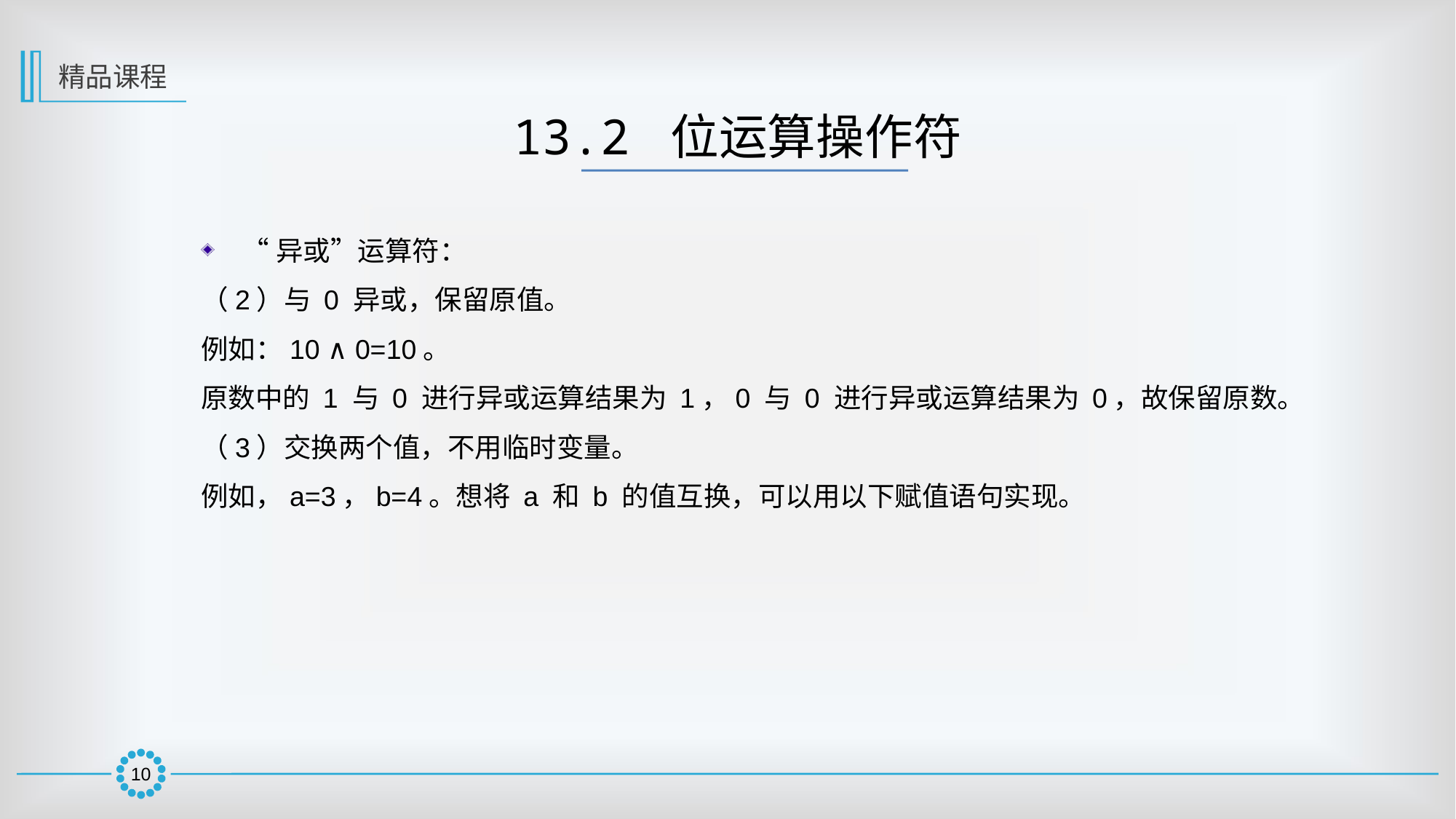

精品课程
13.2 位运算操作符

“异或”运算符：
（2）与 0 异或，保留原值。
例如：10 ∧ 0=10。
原数中的 1 与 0 进行异或运算结果为 1，0 与 0 进行异或运算结果为 0，故保留原数。
（3）交换两个值，不用临时变量。
例如，a=3，b=4。想将 a 和 b 的值互换，可以用以下赋值语句实现。

10